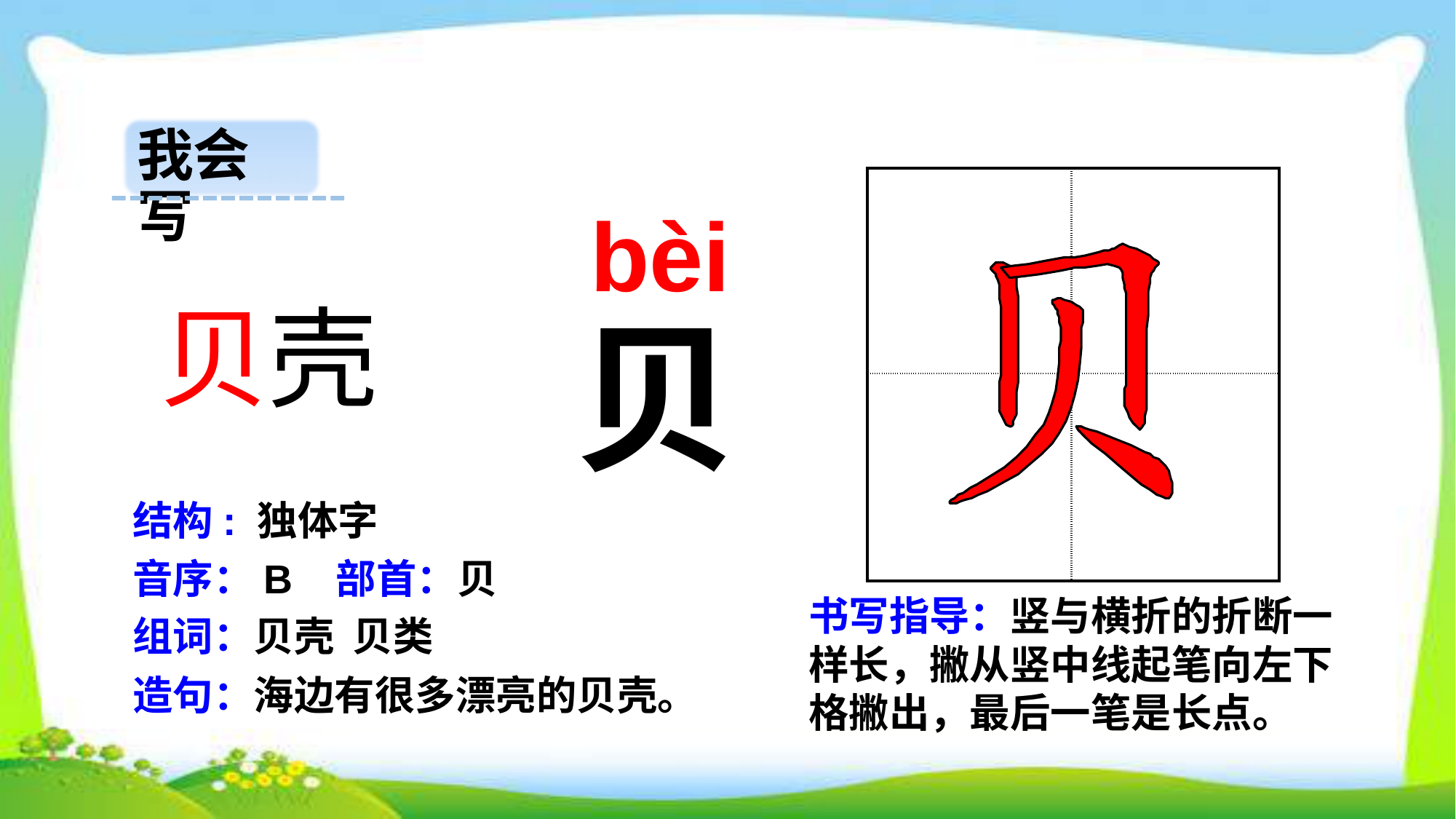

我会写

|  |  |
| --- | --- |
|  |  |
bèi

贝壳
贝

结构: 独体字
音序：B   部首：贝
书写指导：竖与横折的折断一样长，撇从竖中线起笔向左下格撇出，最后一笔是长点。
组词：贝壳  贝类
造句：海边有很多漂亮的贝壳。